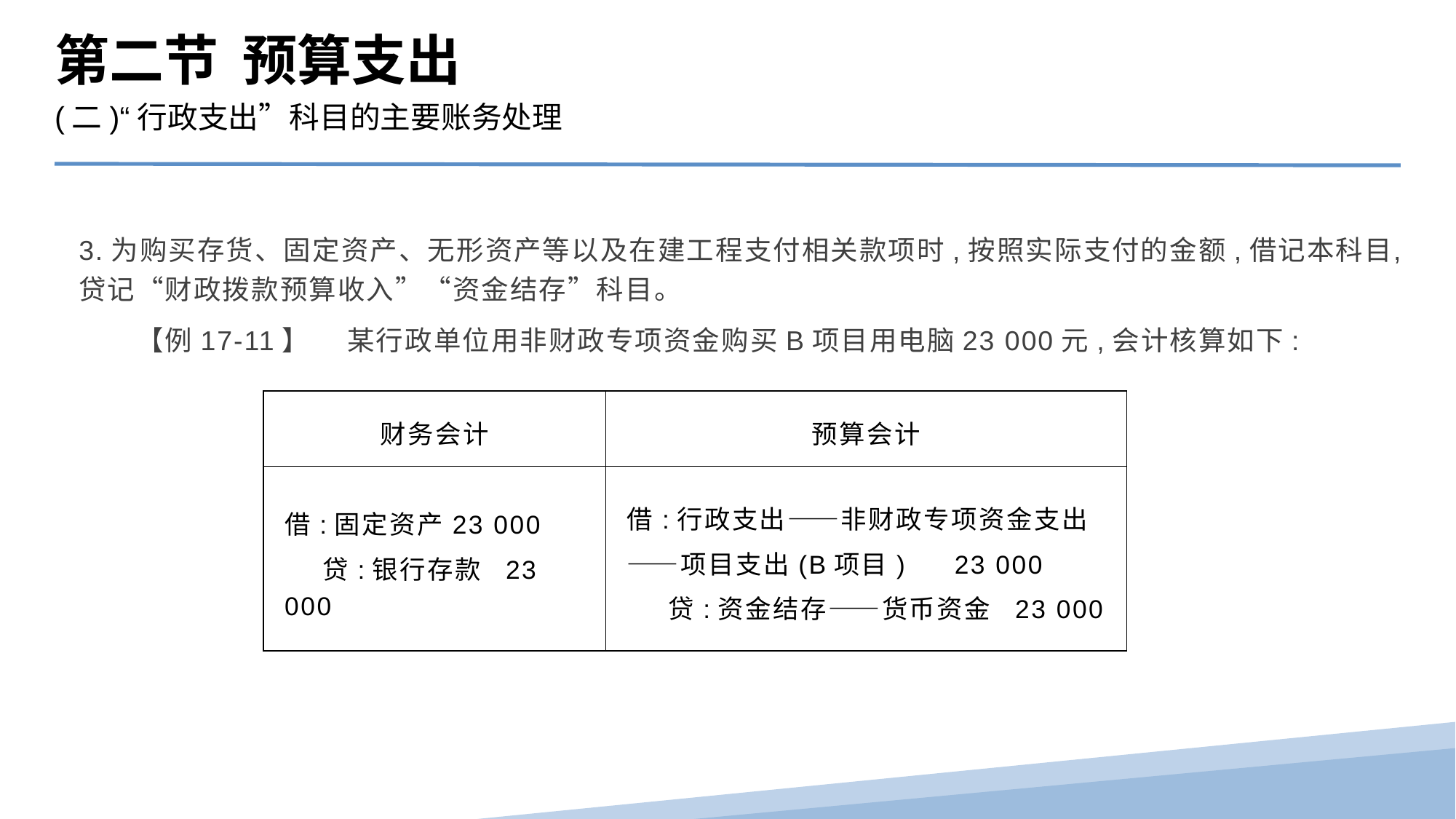

第二节  预算支出
(二)“行政支出”科目的主要账务处理
3.为购买存货、固定资产、无形资产等以及在建工程支付相关款项时,按照实际支付的金额,借记本科目,贷记“财政拨款预算收入”“资金结存”科目。
　　【例17-11】　 某行政单位用非财政专项资金购买B项目用电脑23 000元,会计核算如下:
| 财务会计 | 预算会计 |
| --- | --- |
| 借:固定资产23 000 贷:银行存款 23 000 | 借:行政支出——非财政专项资金支出——项目支出(B项目) 23 000 贷:资金结存——货币资金 23 000 |